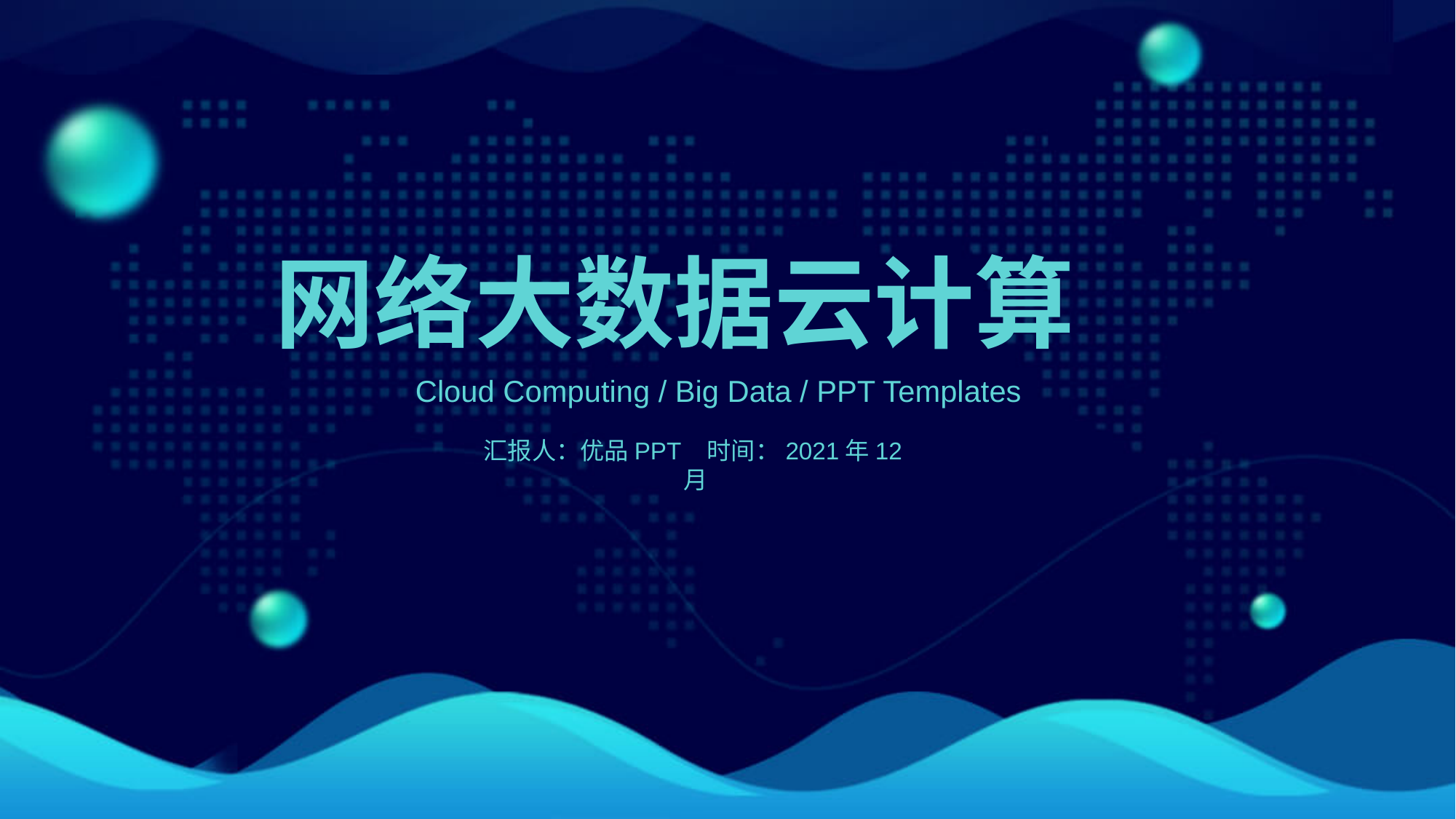

网络大数据云计算
Cloud Computing / Big Data / PPT Templates
汇报人：优品PPT   时间：2021年12月